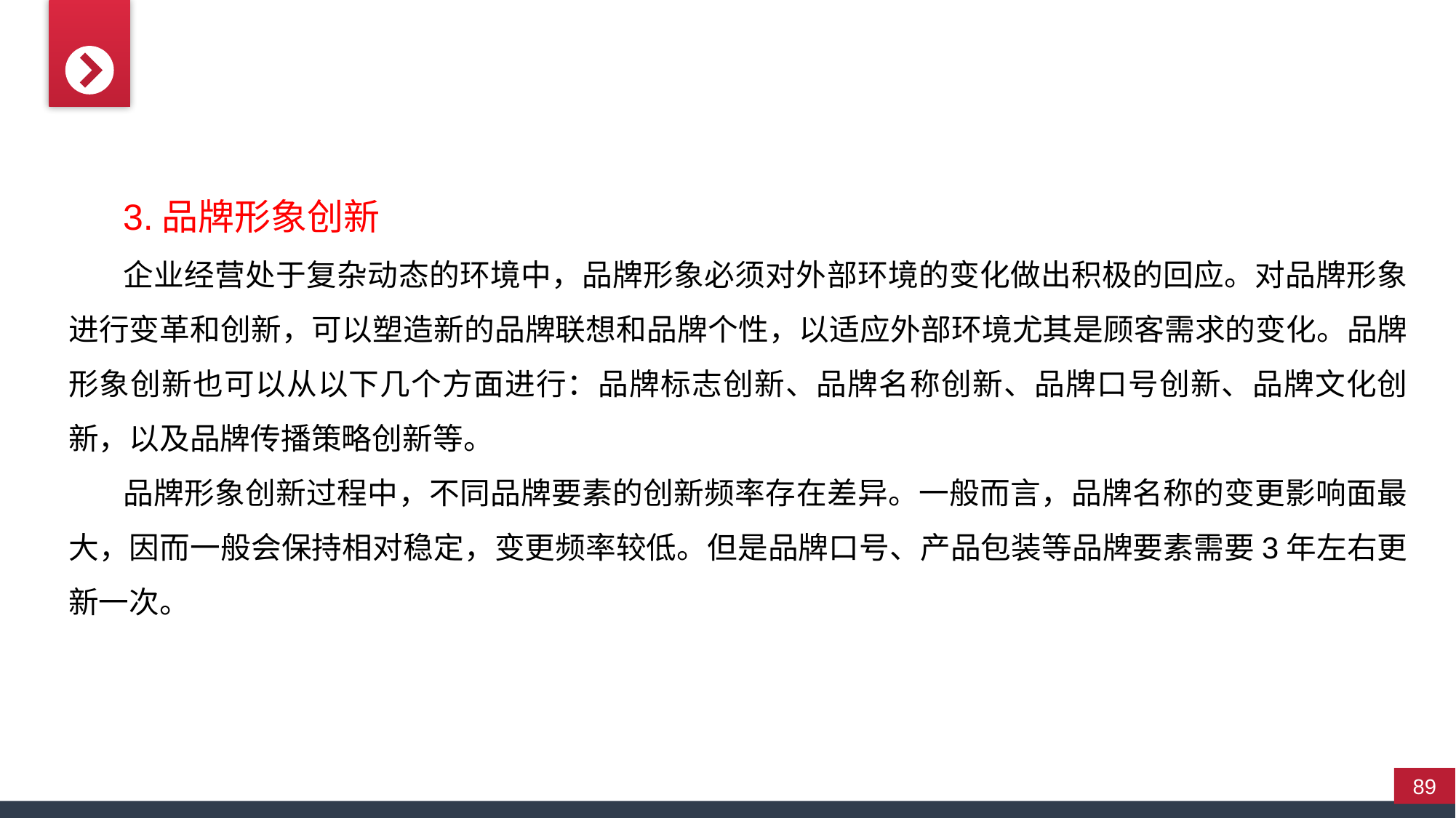

3.品牌形象创新
企业经营处于复杂动态的环境中，品牌形象必须对外部环境的变化做出积极的回应。对品牌形象进行变革和创新，可以塑造新的品牌联想和品牌个性，以适应外部环境尤其是顾客需求的变化。品牌形象创新也可以从以下几个方面进行：品牌标志创新、品牌名称创新、品牌口号创新、品牌文化创新，以及品牌传播策略创新等。
品牌形象创新过程中，不同品牌要素的创新频率存在差异。一般而言，品牌名称的变更影响面最大，因而一般会保持相对稳定，变更频率较低。但是品牌口号、产品包装等品牌要素需要3年左右更新一次。